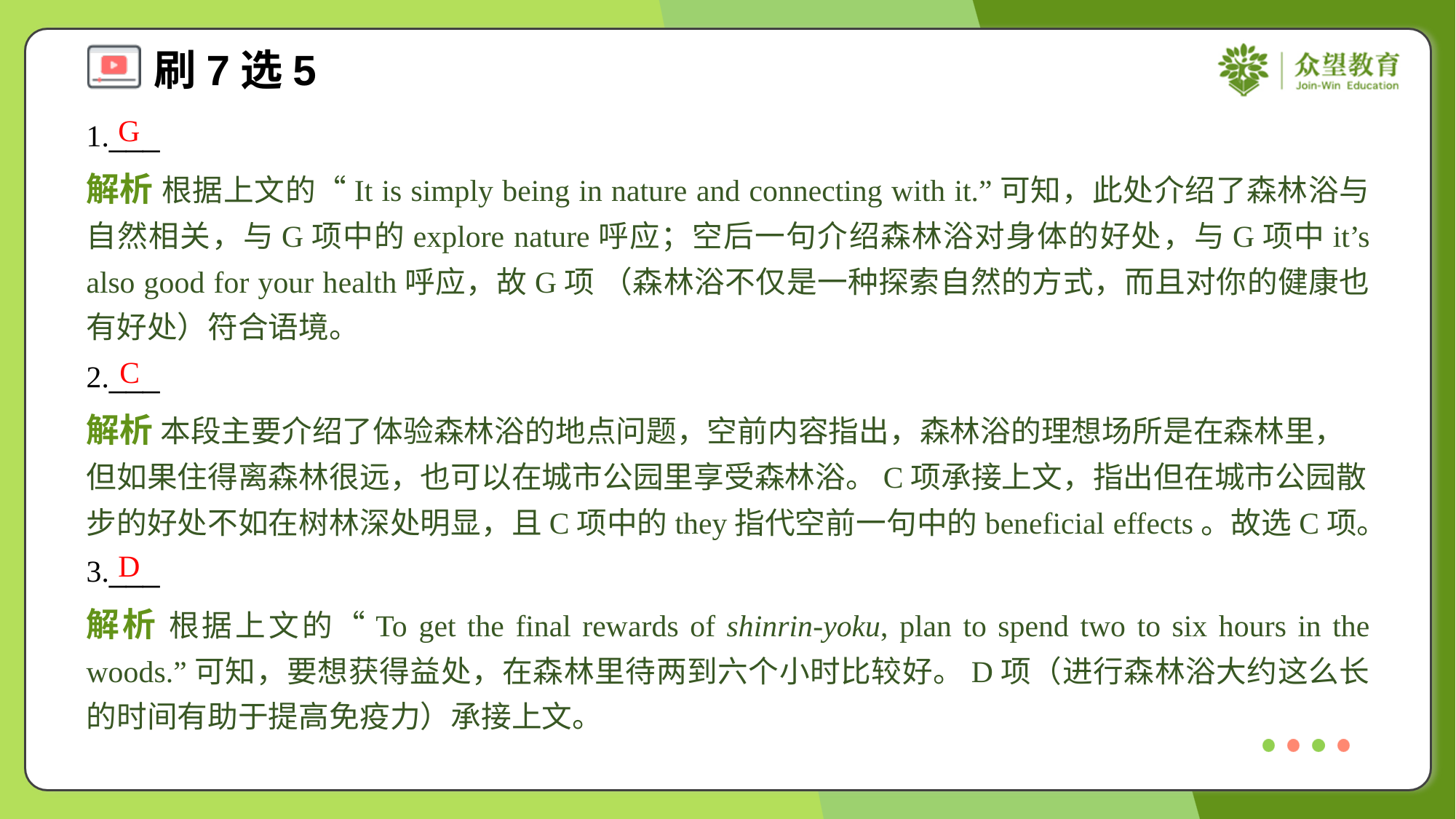

G
1.___
解析 根据上文的“It is simply being in nature and connecting with it.”可知，此处介绍了森林浴与自然相关，与G项中的explore nature呼应；空后一句介绍森林浴对身体的好处，与G项中it’s also good for your health呼应，故G项 （森林浴不仅是一种探索自然的方式，而且对你的健康也有好处）符合语境。
C
2.___
解析 本段主要介绍了体验森林浴的地点问题，空前内容指出，森林浴的理想场所是在森林里，但如果住得离森林很远，也可以在城市公园里享受森林浴。C项承接上文，指出但在城市公园散步的好处不如在树林深处明显，且C项中的they指代空前一句中的beneficial effects。故选C项。
D
3.___
解析 根据上文的“To get the final rewards of shinrin-yoku, plan to spend two to six hours in the woods.”可知，要想获得益处，在森林里待两到六个小时比较好。D项（进行森林浴大约这么长的时间有助于提高免疫力）承接上文。